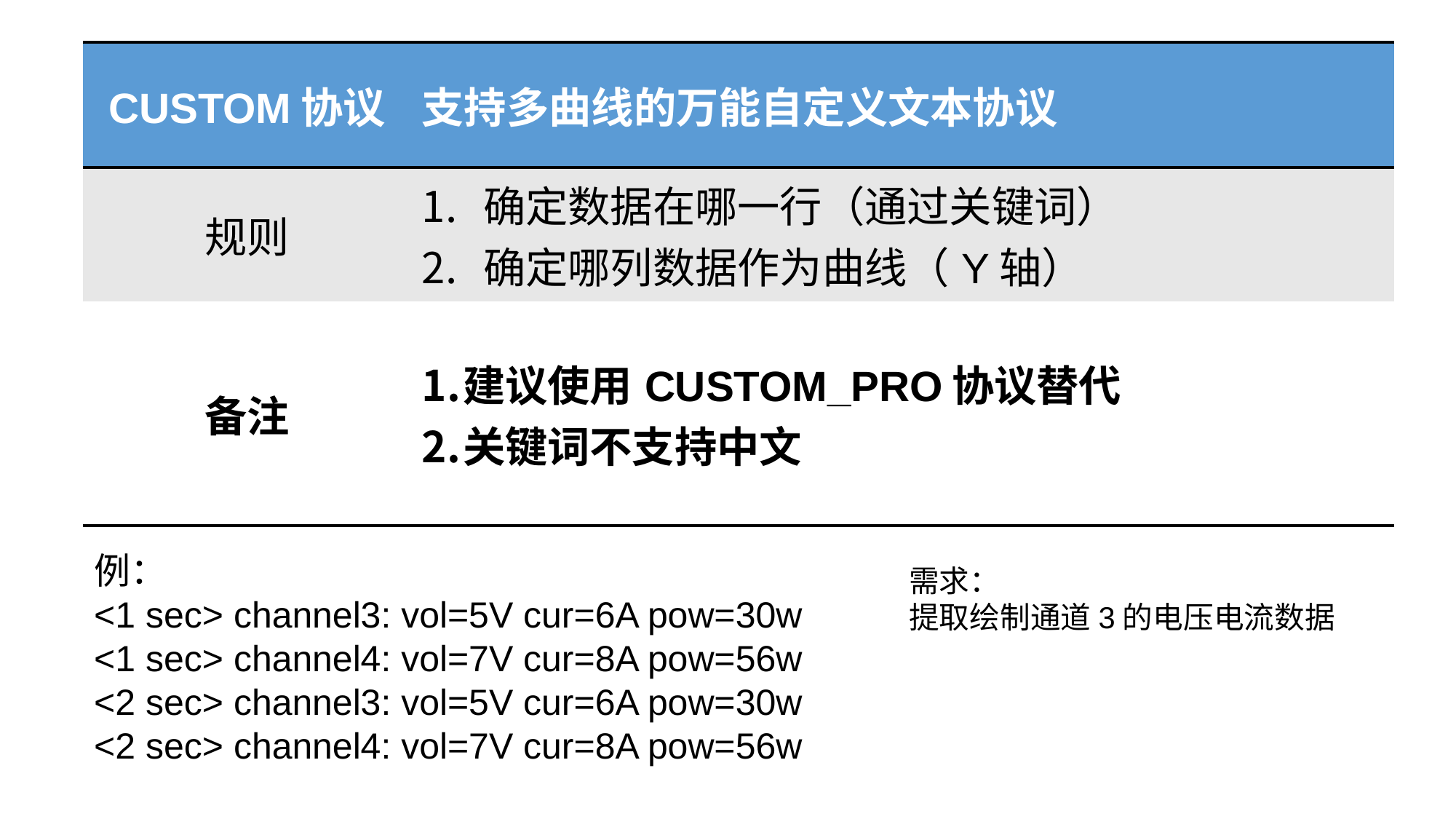

| CUSTOM协议 | 支持多曲线的万能自定义文本协议 |
| --- | --- |
| 规则 | 确定数据在哪一行（通过关键词） 确定哪列数据作为曲线（Y轴） |
| 备注 | 建议使用CUSTOM\_PRO协议替代 关键词不支持中文 |
例：
<1 sec> channel3: vol=5V cur=6A pow=30w
<1 sec> channel4: vol=7V cur=8A pow=56w
<2 sec> channel3: vol=5V cur=6A pow=30w
<2 sec> channel4: vol=7V cur=8A pow=56w
需求：
提取绘制通道3的电压电流数据